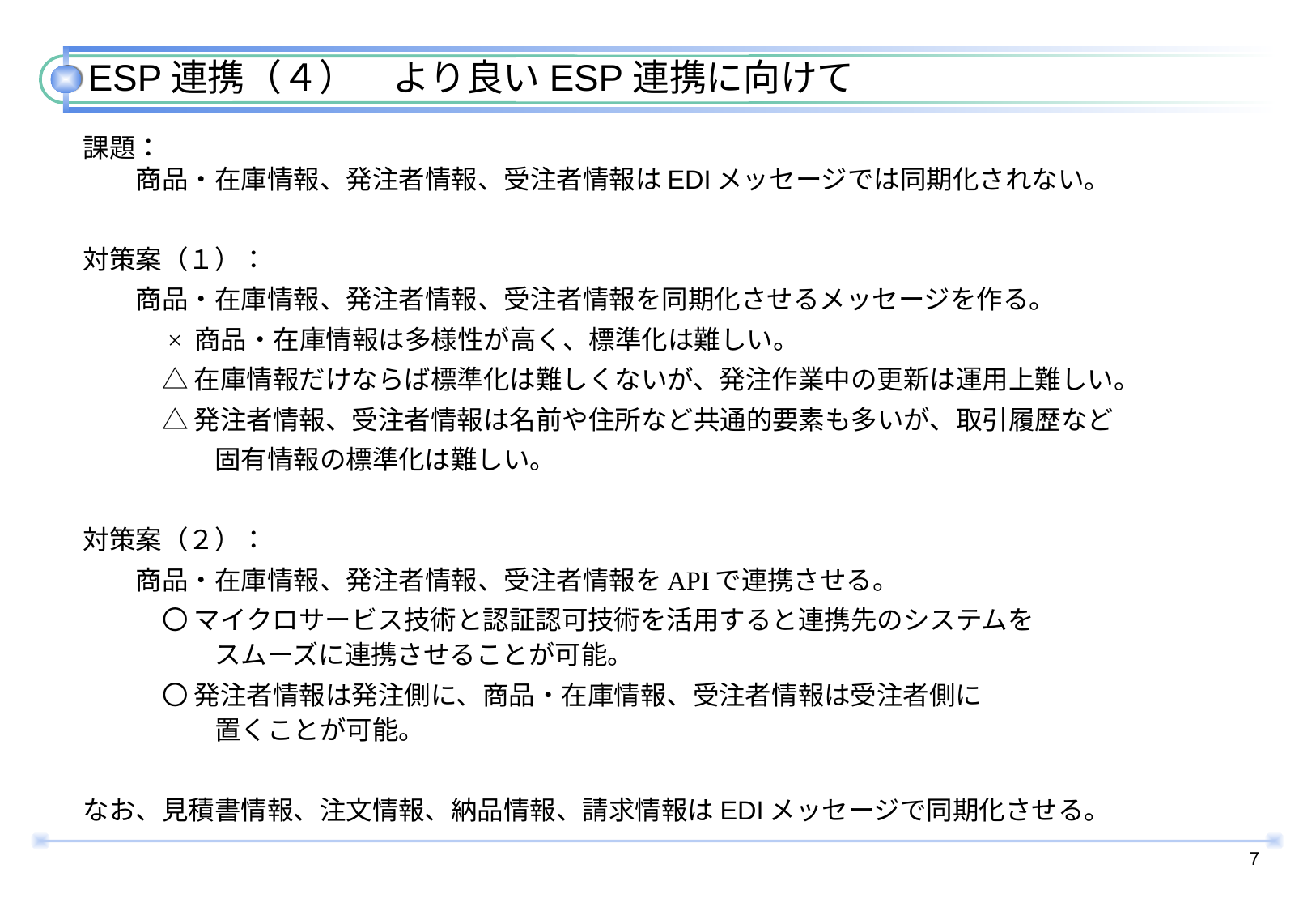

# ESP連携（４）　より良いESP連携に向けて
課題：
　　商品・在庫情報、発注者情報、受注者情報はEDIメッセージでは同期化されない。

対策案（１）：
　　商品・在庫情報、発注者情報、受注者情報を同期化させるメッセージを作る。
　　　× 商品・在庫情報は多様性が高く、標準化は難しい。
　　　△ 在庫情報だけならば標準化は難しくないが、発注作業中の更新は運用上難しい。
　　　△ 発注者情報、受注者情報は名前や住所など共通的要素も多いが、取引履歴など
　　　　　固有情報の標準化は難しい。

対策案（２）：
　　商品・在庫情報、発注者情報、受注者情報をAPIで連携させる。
　　　〇 マイクロサービス技術と認証認可技術を活用すると連携先のシステムを
　　　　　スムーズに連携させることが可能。
　　　〇 発注者情報は発注側に、商品・在庫情報、受注者情報は受注者側に
　　　　　置くことが可能。

なお、見積書情報、注文情報、納品情報、請求情報はEDIメッセージで同期化させる。
7